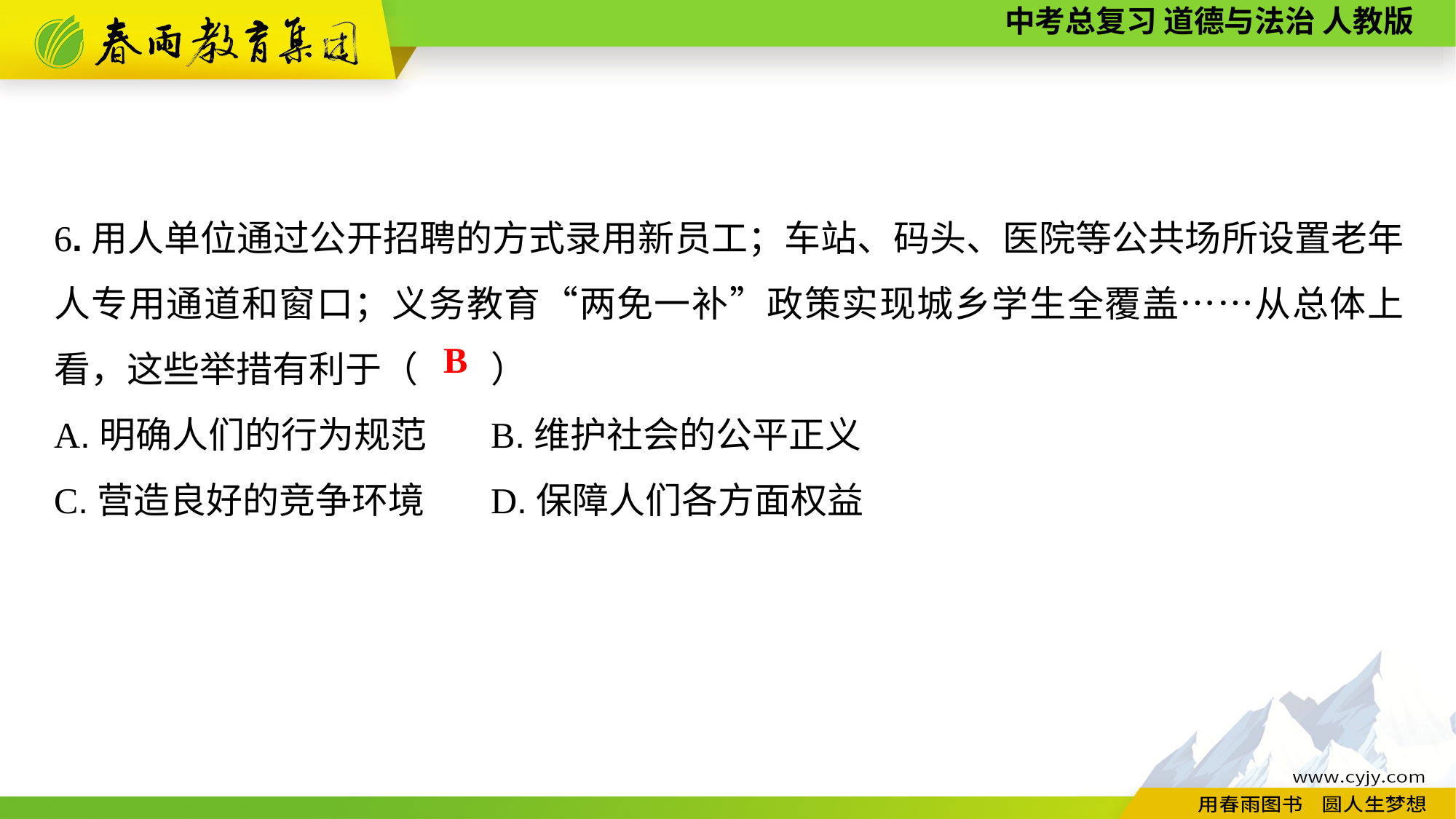

6.用人单位通过公开招聘的方式录用新员工；车站、码头、医院等公共场所设置老年人专用通道和窗口；义务教育“两免一补”政策实现城乡学生全覆盖……从总体上看，这些举措有利于（　　）
A.明确人们的行为规范	B.维护社会的公平正义
C.营造良好的竞争环境	D.保障人们各方面权益
B